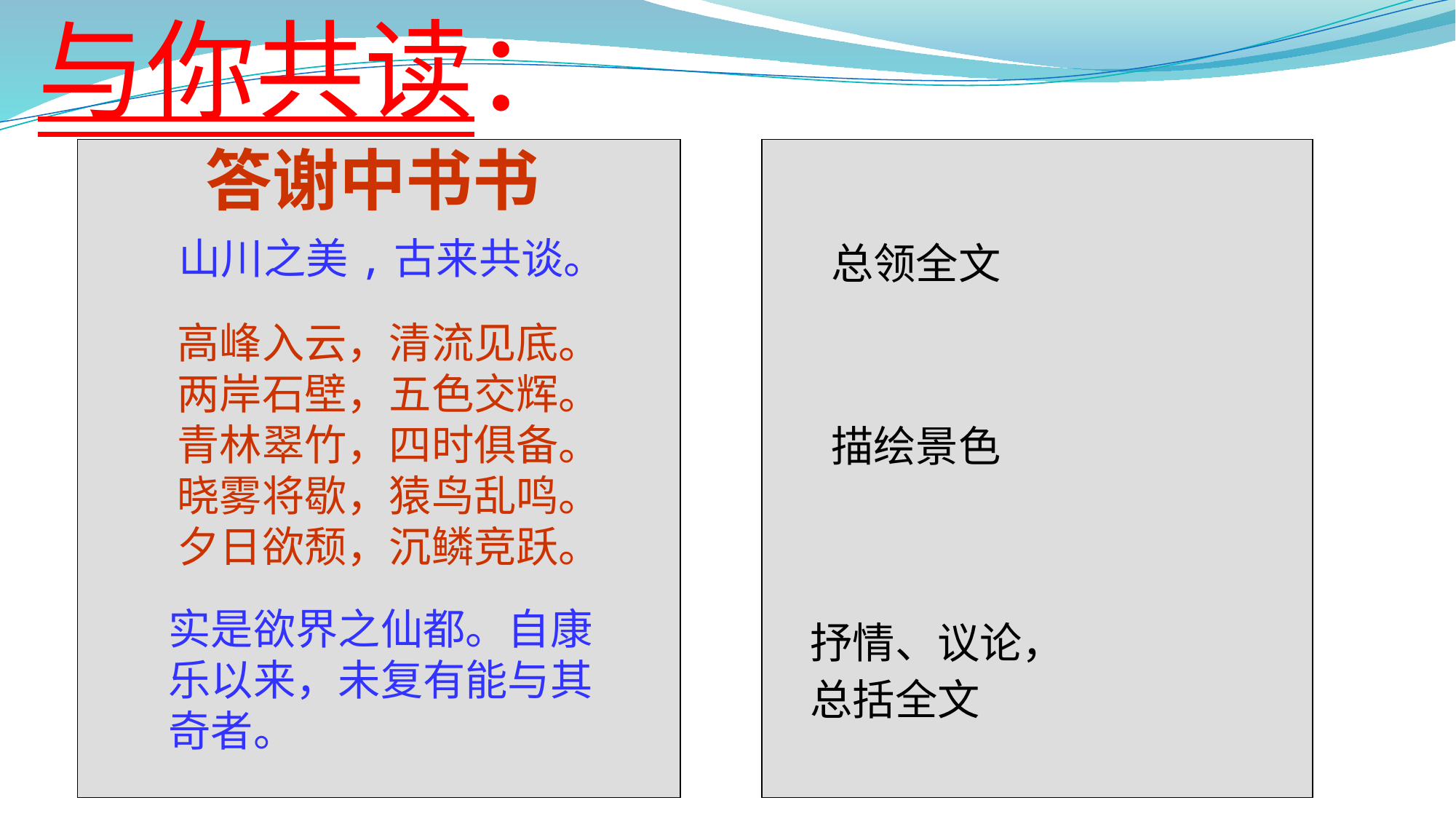

与你共读：
答谢中书书

山川之美,古来共谈。
总领全文
高峰入云，清流见底。两岸石壁，五色交辉。青林翠竹，四时俱备。晓雾将歇，猿鸟乱鸣。夕日欲颓，沉鳞竞跃。
描绘景色
实是欲界之仙都。自康乐以来，未复有能与其奇者。
抒情、议论，
总括全文